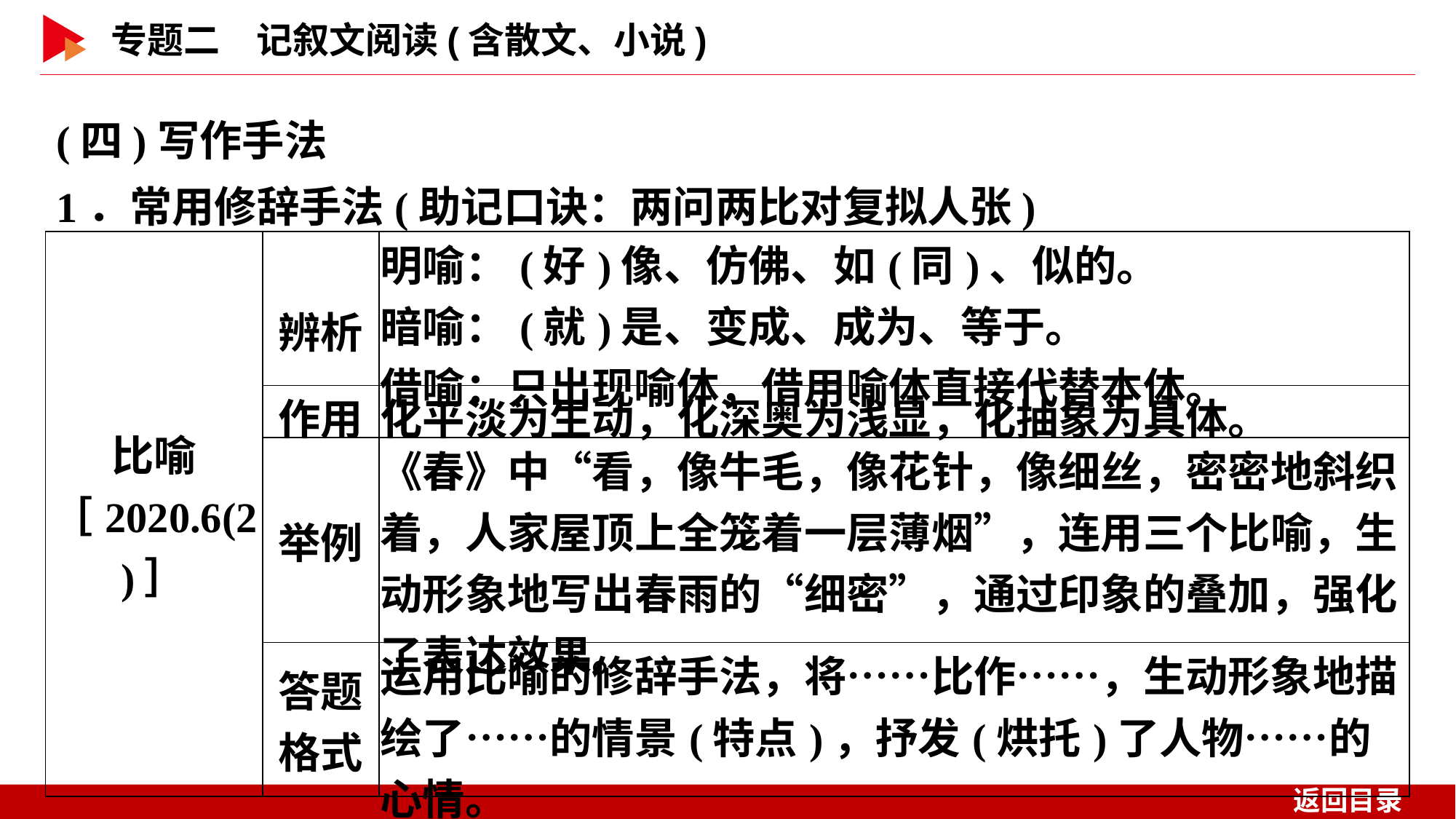

(四)写作手法
1．常用修辞手法(助记口诀：两问两比对复拟人张)
| 比喻 ［2020.6(2)］ | 辨析 | 明喻：(好)像、仿佛、如(同)、似的。 暗喻：(就)是、变成、成为、等于。 借喻：只出现喻体，借用喻体直接代替本体。 |
| --- | --- | --- |
|  | 作用 | 化平淡为生动，化深奥为浅显，化抽象为具体。 |
|  | 举例 | 《春》中“看，像牛毛，像花针，像细丝，密密地斜织着，人家屋顶上全笼着一层薄烟”，连用三个比喻，生动形象地写出春雨的“细密”，通过印象的叠加，强化了表达效果。 |
|  | 答题 格式 | 运用比喻的修辞手法，将……比作……，生动形象地描绘了……的情景(特点)，抒发(烘托)了人物……的心情。 |